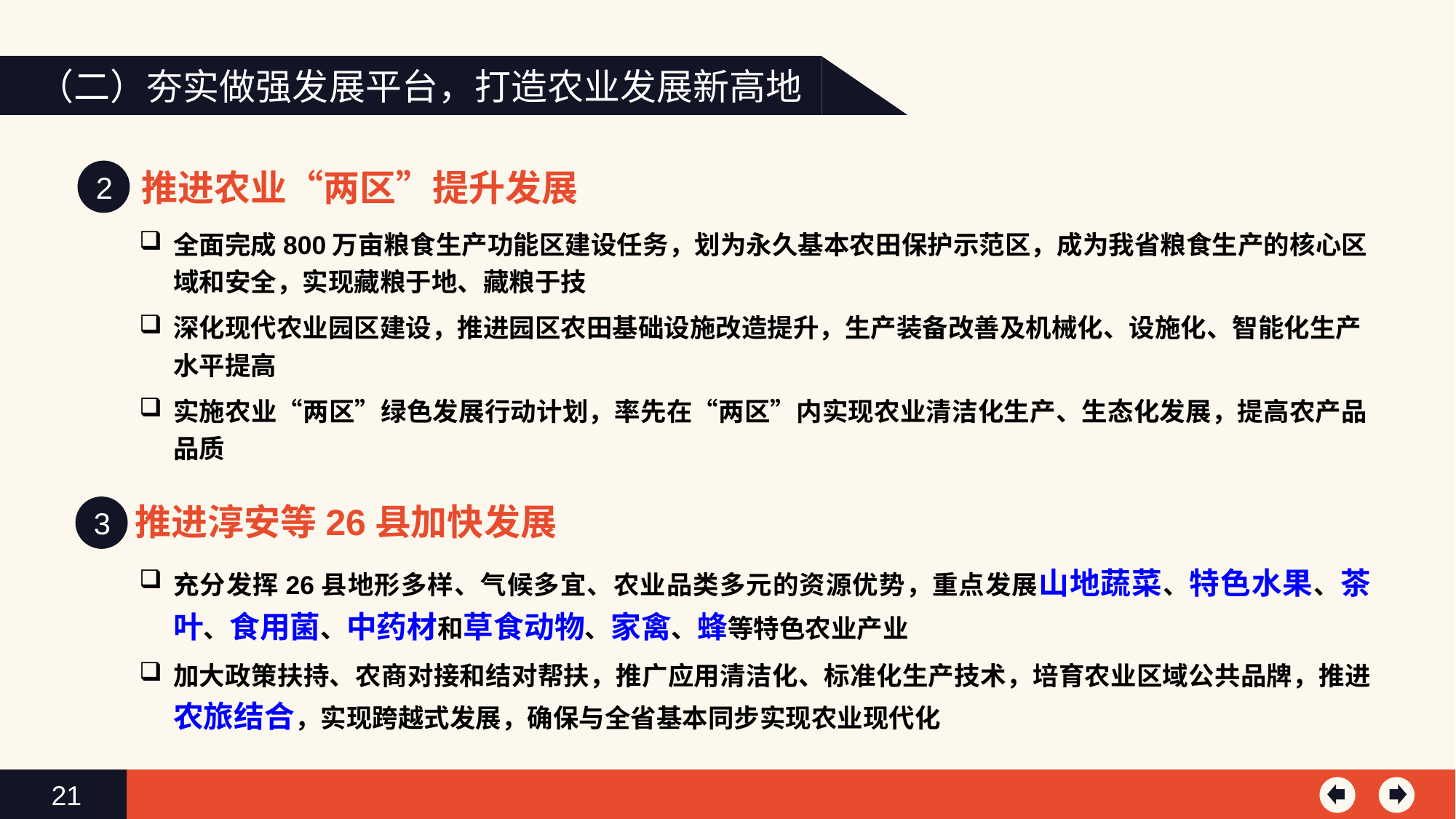

（二）夯实做强发展平台，打造农业发展新高地
推进农业“两区”提升发展
2
全面完成800万亩粮食生产功能区建设任务，划为永久基本农田保护示范区，成为我省粮食生产的核心区域和安全，实现藏粮于地、藏粮于技
深化现代农业园区建设，推进园区农田基础设施改造提升，生产装备改善及机械化、设施化、智能化生产水平提高
实施农业“两区”绿色发展行动计划，率先在“两区”内实现农业清洁化生产、生态化发展，提高农产品品质
推进淳安等26县加快发展
3
充分发挥26县地形多样、气候多宜、农业品类多元的资源优势，重点发展山地蔬菜、特色水果、茶叶、食用菌、中药材和草食动物、家禽、蜂等特色农业产业
加大政策扶持、农商对接和结对帮扶，推广应用清洁化、标准化生产技术，培育农业区域公共品牌，推进农旅结合，实现跨越式发展，确保与全省基本同步实现农业现代化
21